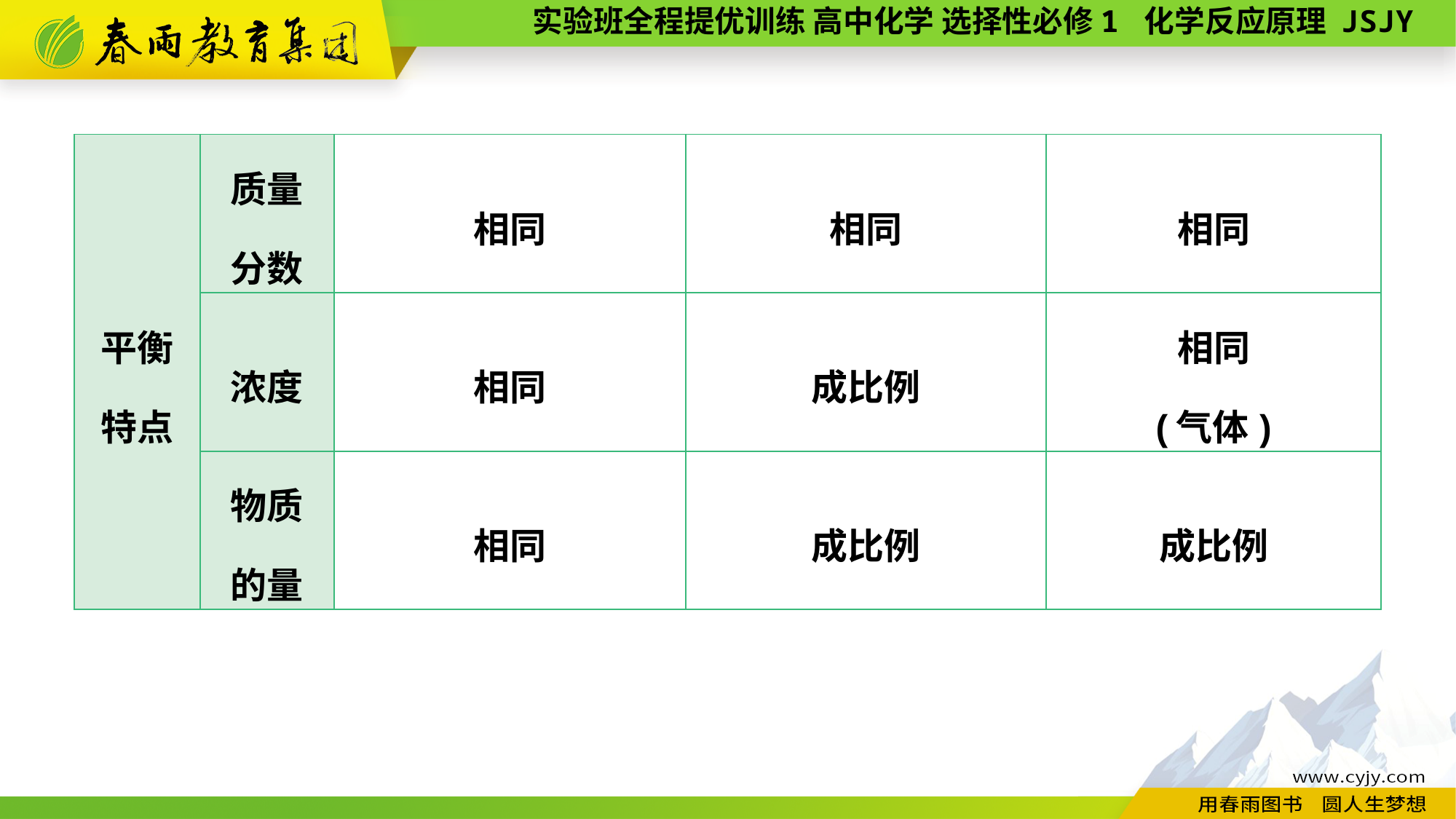

| 平衡 特点 | 质量 分数 | 相同 | 相同 | 相同 |
| --- | --- | --- | --- | --- |
|  | 浓度 | 相同 | 成比例 | 相同 (气体) |
|  | 物质 的量 | 相同 | 成比例 | 成比例 |